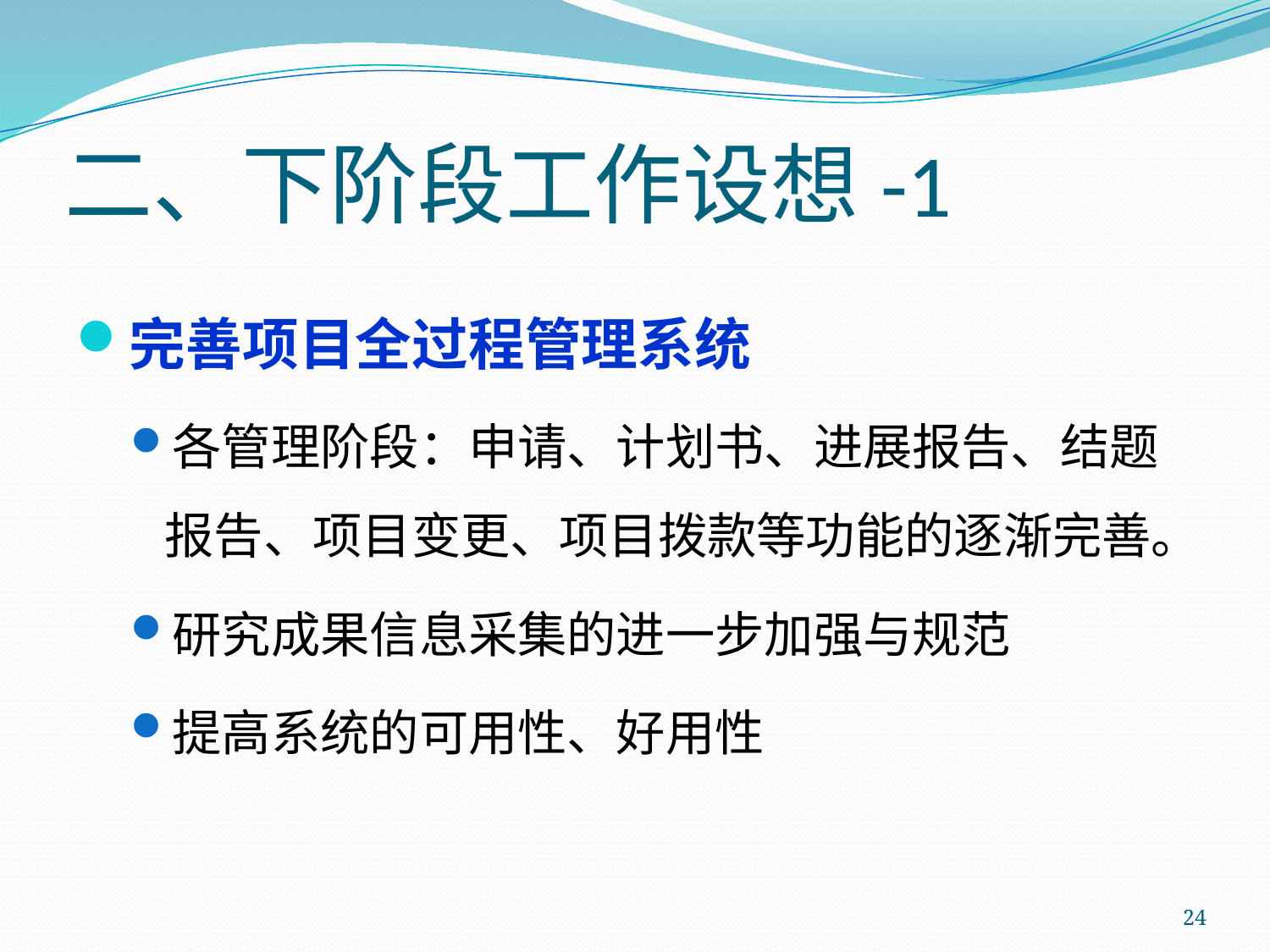

# 二、下阶段工作设想-1
完善项目全过程管理系统
各管理阶段：申请、计划书、进展报告、结题报告、项目变更、项目拨款等功能的逐渐完善。
研究成果信息采集的进一步加强与规范
提高系统的可用性、好用性

24